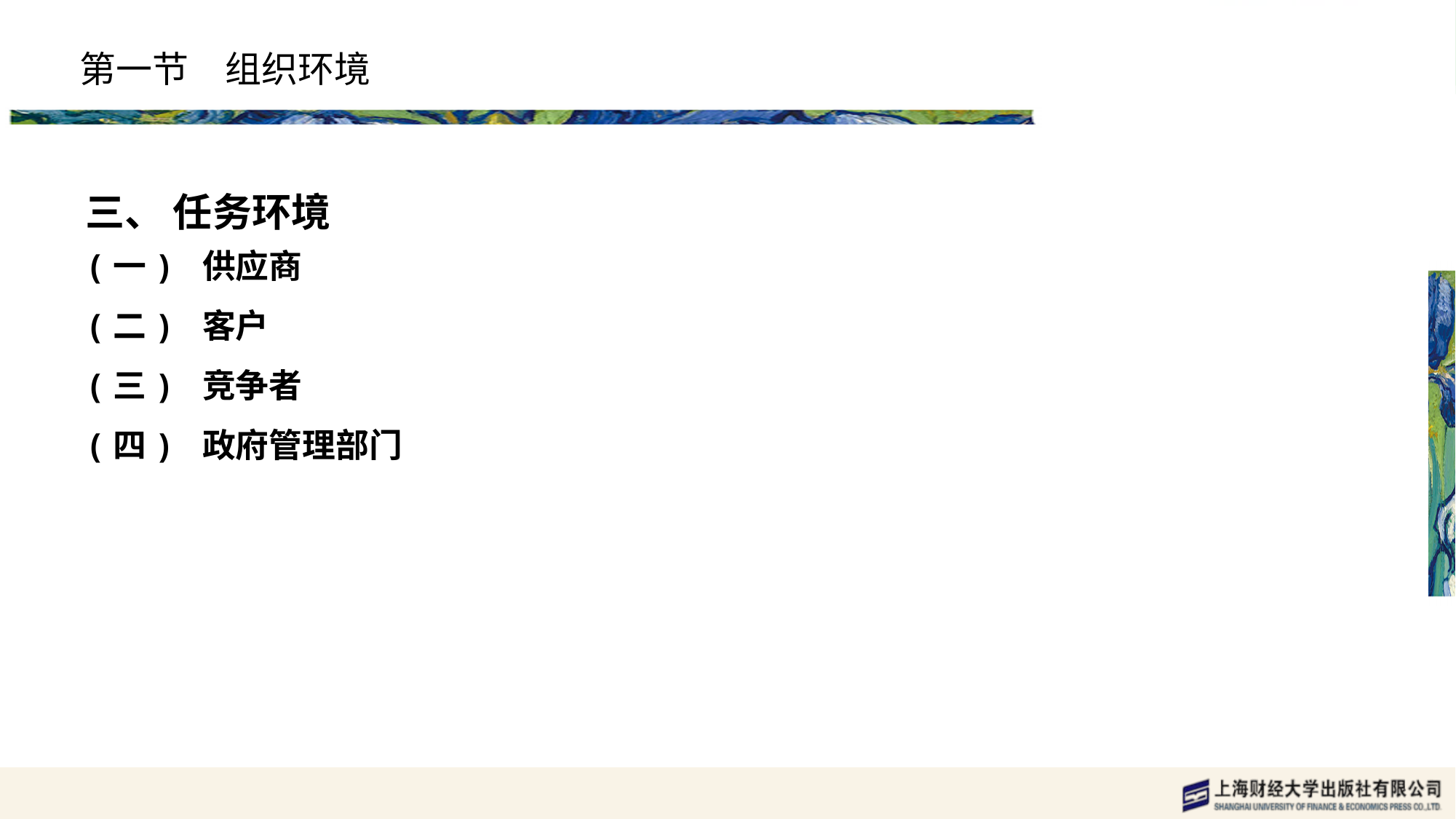

# 第一节　组织环境
三、 任务环境
(一) 供应商
(二) 客户
(三) 竞争者
(四) 政府管理部门